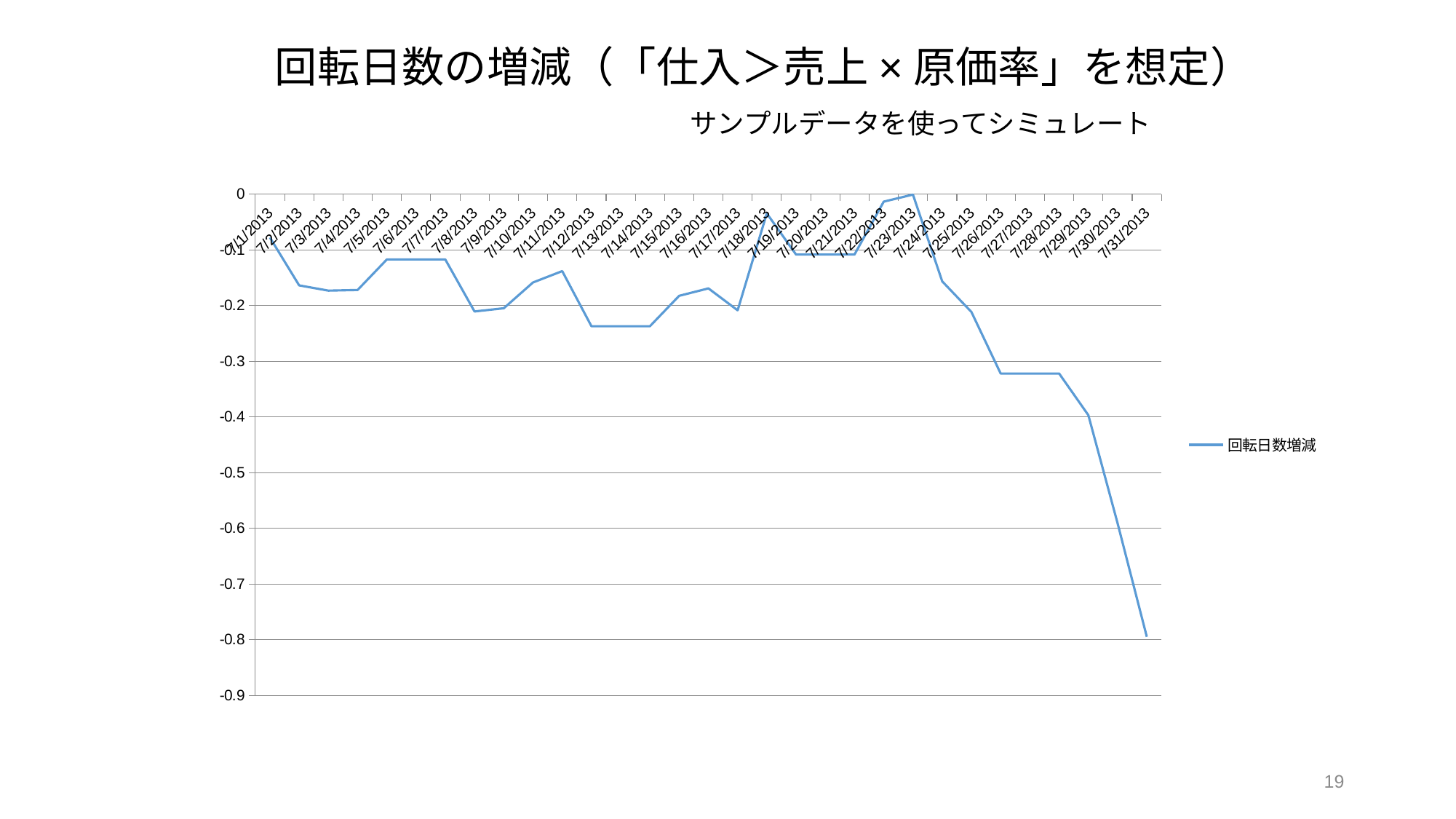

回転日数の増減（「仕入＞売上×原価率」を想定）
サンプルデータを使ってシミュレート

### Chart

| Category |  |
|---|---|
| 41456 | -0.07788765268264153 |
| 41457 | -0.16370401017289957 |
| 41458 | -0.17318644132711658 |
| 41459 | -0.17199829002543712 |
| 41460 | -0.11714112131419177 |
| 41461 | -0.11714112131419177 |
| 41462 | -0.11714112131419177 |
| 41463 | -0.2106263791368799 |
| 41464 | -0.20483827793488849 |
| 41465 | -0.1585019605511047 |
| 41466 | -0.13810821056015649 |
| 41467 | -0.23706023299070314 |
| 41468 | -0.23706023299070314 |
| 41469 | -0.23706023299070314 |
| 41470 | -0.18251731351278289 |
| 41471 | -0.16915433996947996 |
| 41472 | -0.2085467465060621 |
| 41473 | -0.03446300718717373 |
| 41474 | -0.10831484695858966 |
| 41475 | -0.10831484695858966 |
| 41476 | -0.10831484695858966 |
| 41477 | -0.013304978119355486 |
| 41478 | -0.0006754501907628719 |
| 41479 | -0.15646080880440588 |
| 41480 | -0.21149923498478584 |
| 41481 | -0.32201371123891603 |
| 41482 | -0.32201371123891603 |
| 41483 | -0.32201371123891603 |
| 41484 | -0.3968239851629274 |
| 41485 | -0.591023866096654 |
| 41486 | -0.7948717948717938 |
19